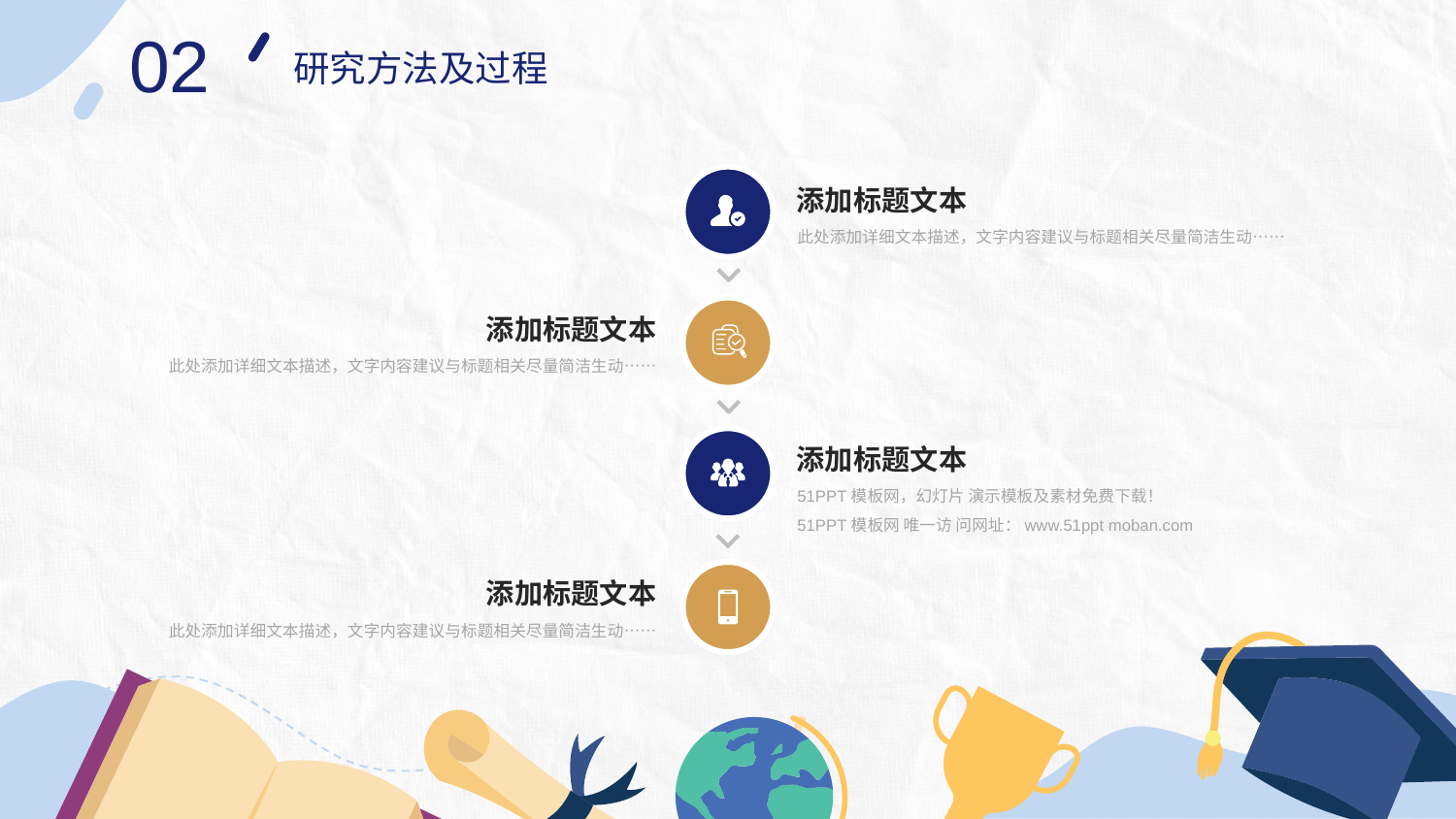

02

研究方法及过程

添加标题文本
此处添加详细文本描述，文字内容建议与标题相关尽量简洁生动……

添加标题文本
此处添加详细文本描述，文字内容建议与标题相关尽量简洁生动……

添加标题文本
51PPT模板网，幻灯片 演示模板及素材免费下载！
51PPT模板网 唯一访 问网址：www.51ppt moban.com

添加标题文本
此处添加详细文本描述，文字内容建议与标题相关尽量简洁生动……